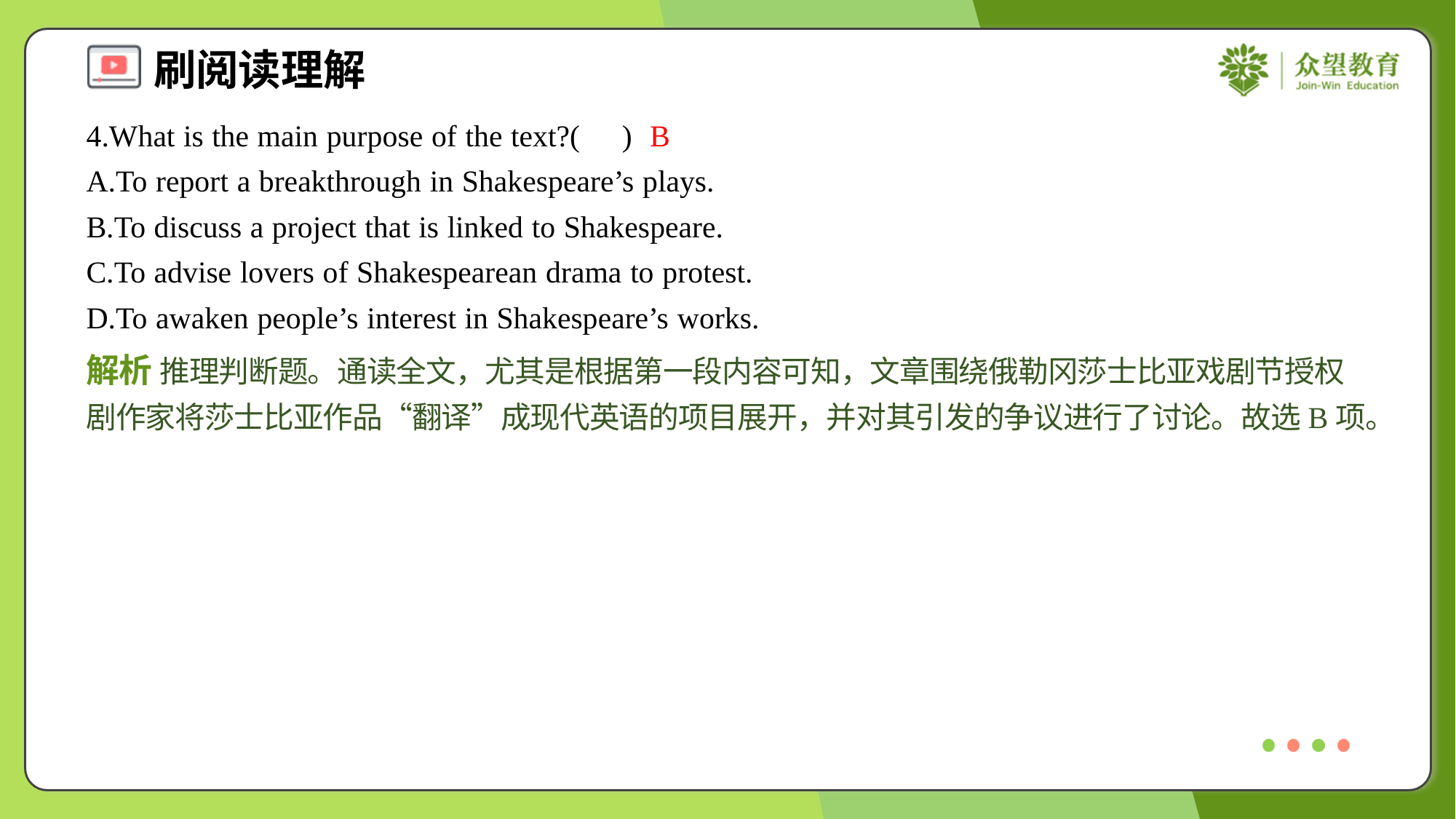

4.What is the main purpose of the text?(     )
B
A.To report a breakthrough in Shakespeare’s plays.
B.To discuss a project that is linked to Shakespeare.
C.To advise lovers of Shakespearean drama to protest.
D.To awaken people’s interest in Shakespeare’s works.
解析 推理判断题。通读全文，尤其是根据第一段内容可知，文章围绕俄勒冈莎士比亚戏剧节授权剧作家将莎士比亚作品“翻译”成现代英语的项目展开，并对其引发的争议进行了讨论。故选B项。